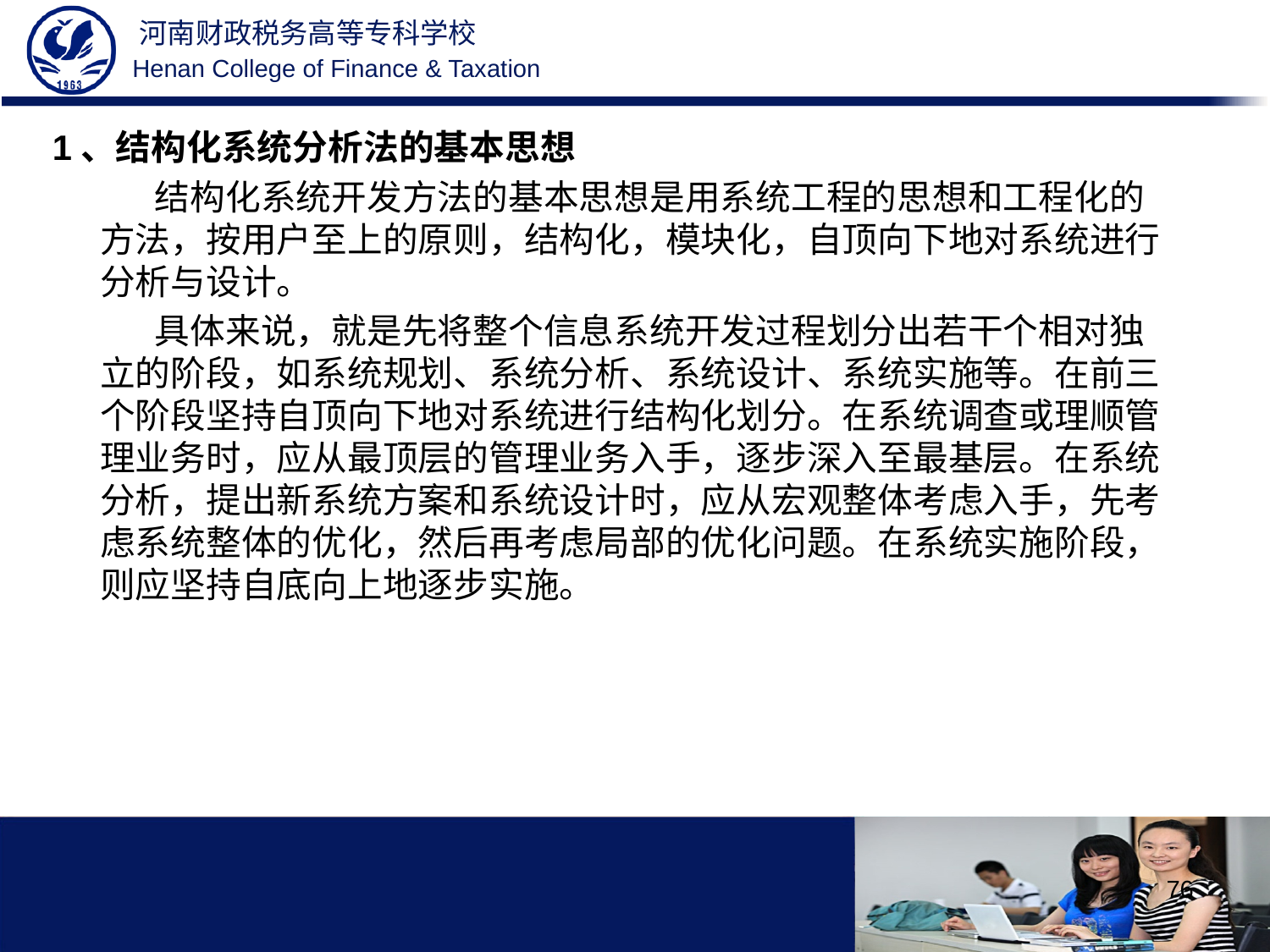

1、结构化系统分析法的基本思想
            结构化系统开发方法的基本思想是用系统工程的思想和工程化的方法，按用户至上的原则，结构化，模块化，自顶向下地对系统进行分析与设计。
            具体来说，就是先将整个信息系统开发过程划分出若干个相对独立的阶段，如系统规划、系统分析、系统设计、系统实施等。在前三个阶段坚持自顶向下地对系统进行结构化划分。在系统调查或理顺管理业务时，应从最顶层的管理业务入手，逐步深入至最基层。在系统分析，提出新系统方案和系统设计时，应从宏观整体考虑入手，先考虑系统整体的优化，然后再考虑局部的优化问题。在系统实施阶段，则应坚持自底向上地逐步实施。
76